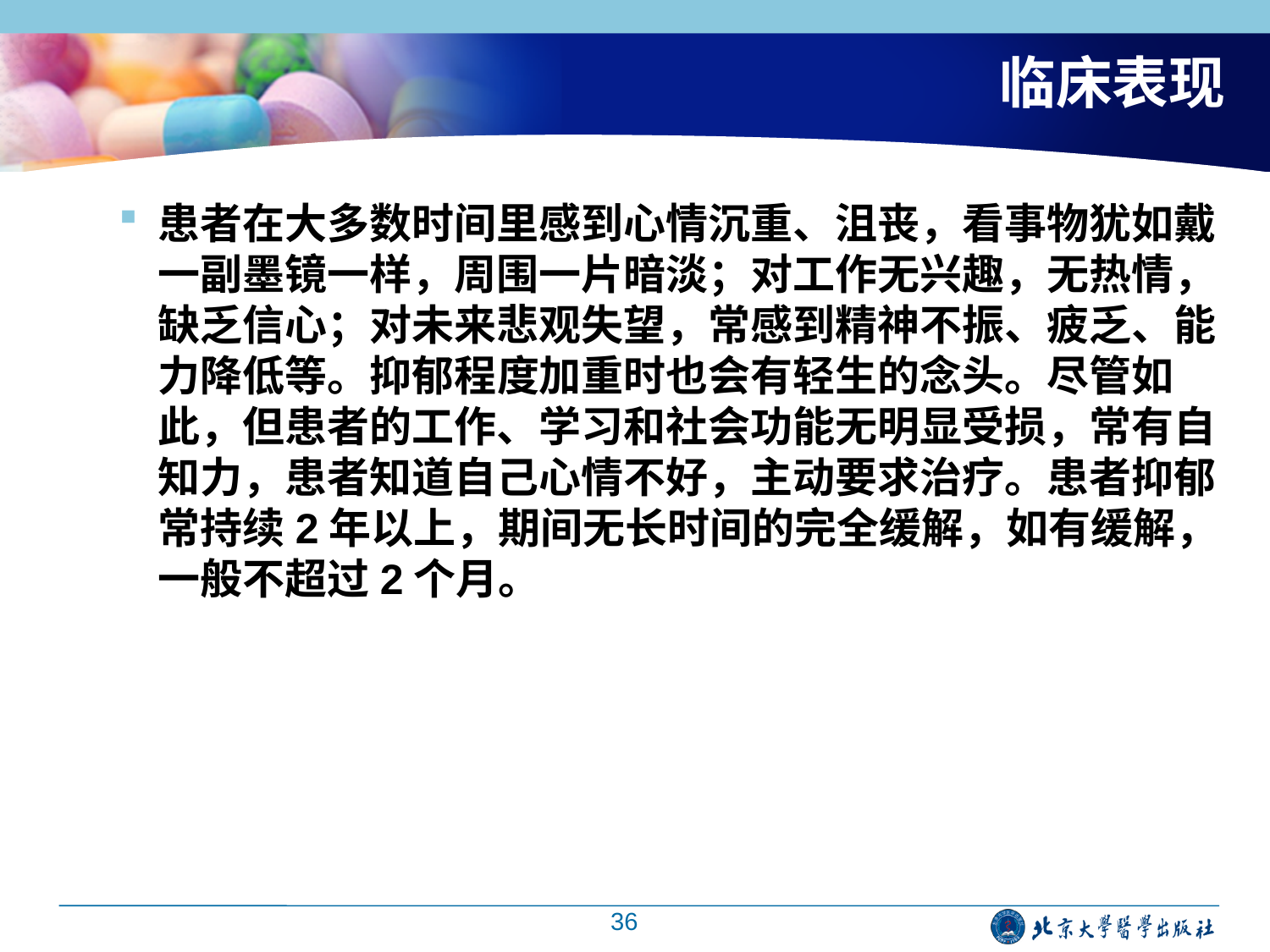

# 临床表现
患者在大多数时间里感到心情沉重、沮丧，看事物犹如戴一副墨镜一样，周围一片暗淡；对工作无兴趣，无热情，缺乏信心；对未来悲观失望，常感到精神不振、疲乏、能力降低等。抑郁程度加重时也会有轻生的念头。尽管如此，但患者的工作、学习和社会功能无明显受损，常有自知力，患者知道自己心情不好，主动要求治疗。患者抑郁常持续2年以上，期间无长时间的完全缓解，如有缓解，一般不超过2个月。

36